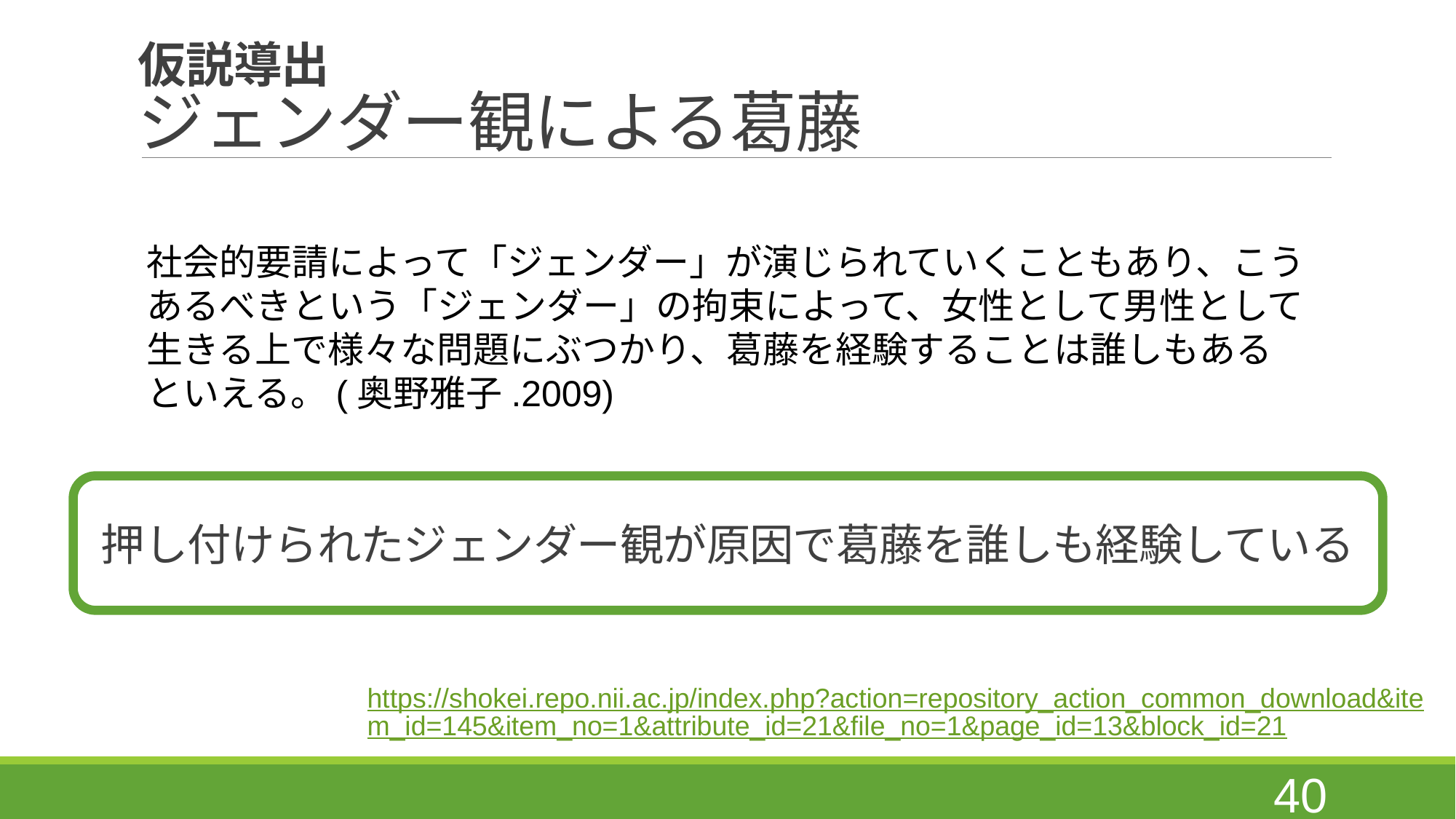

# 仮説導出 ジェンダー観による葛藤
社会的要請によって「ジェンダー」が演じられていくこともあり、こうあるべきという「ジェンダー」の拘束によって、女性として男性として生きる上で様々な問題にぶつかり、葛藤を経験することは誰しもあるといえる。(奥野雅子.2009)
押し付けられたジェンダー観が原因で葛藤を誰しも経験している
https://shokei.repo.nii.ac.jp/index.php?action=repository_action_common_download&item_id=145&item_no=1&attribute_id=21&file_no=1&page_id=13&block_id=21

40